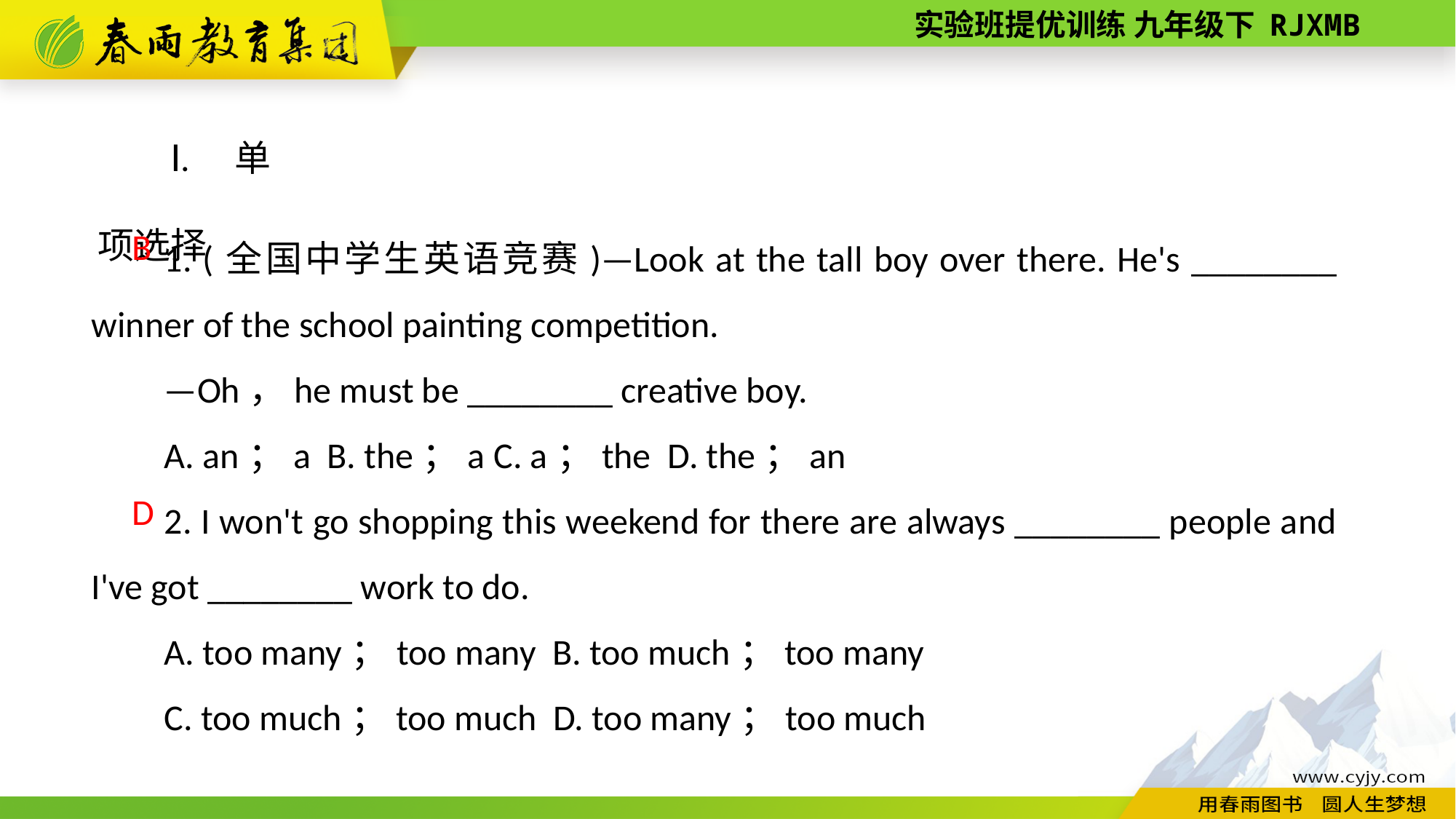

Ⅰ. 单项选择
1. (全国中学生英语竞赛)—Look at the tall boy over there. He's ________ winner of the school painting competition.
—Oh，he must be ________ creative boy.
A. an；a  B. the；a  C. a；the  D. the；an
2. I won't go shopping this weekend for there are always ________ people and I've got ________ work to do.
A. too many；too many  B. too much；too many
C. too much；too much  D. too many；too much
B
D